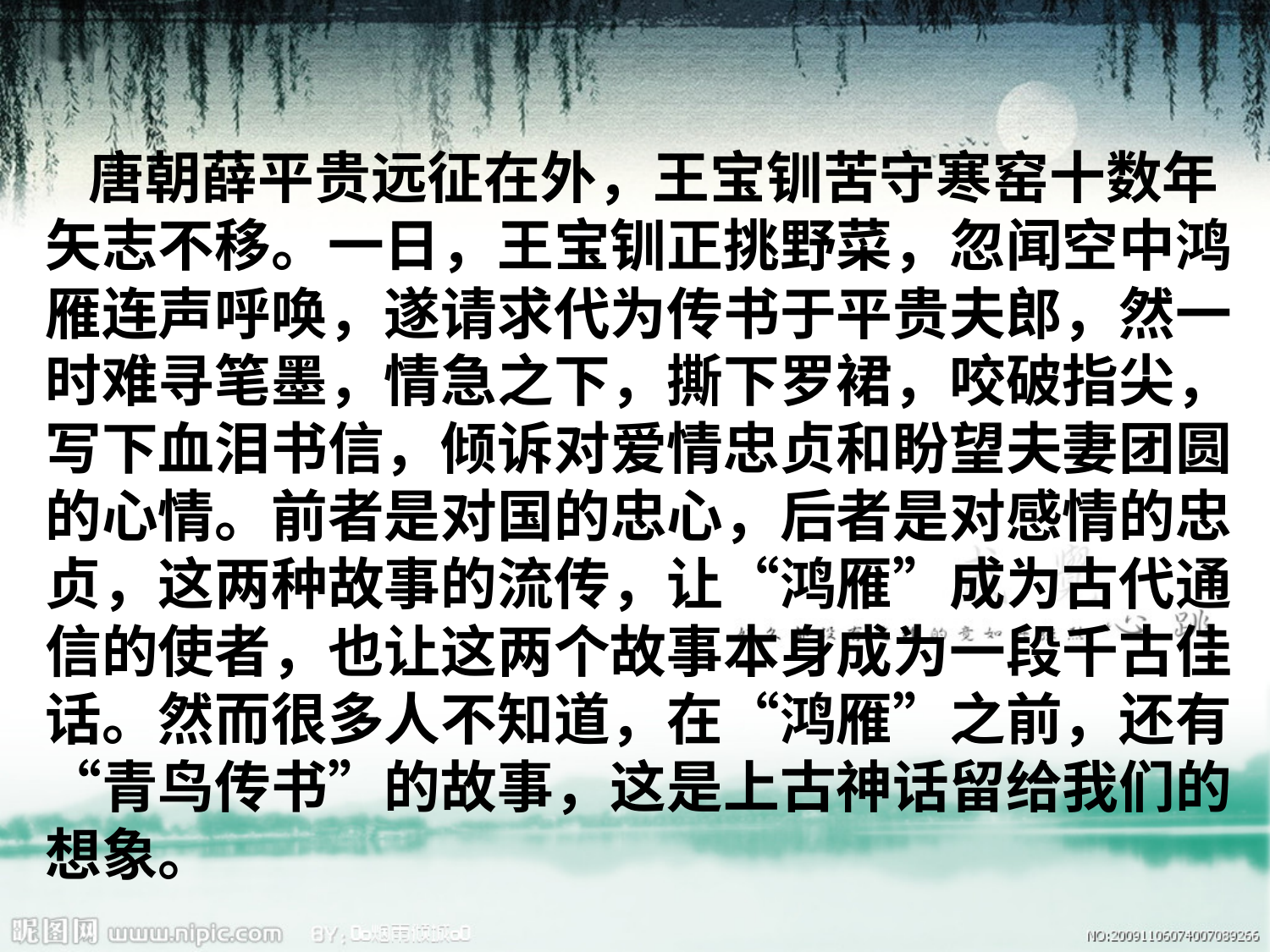

唐朝薛平贵远征在外，王宝钏苦守寒窑十数年矢志不移。一日，王宝钏正挑野菜，忽闻空中鸿雁连声呼唤，遂请求代为传书于平贵夫郎，然一时难寻笔墨，情急之下，撕下罗裙，咬破指尖，写下血泪书信，倾诉对爱情忠贞和盼望夫妻团圆的心情。前者是对国的忠心，后者是对感情的忠贞，这两种故事的流传，让“鸿雁”成为古代通信的使者，也让这两个故事本身成为一段千古佳话。然而很多人不知道，在“鸿雁”之前，还有“青鸟传书”的故事，这是上古神话留给我们的想象。